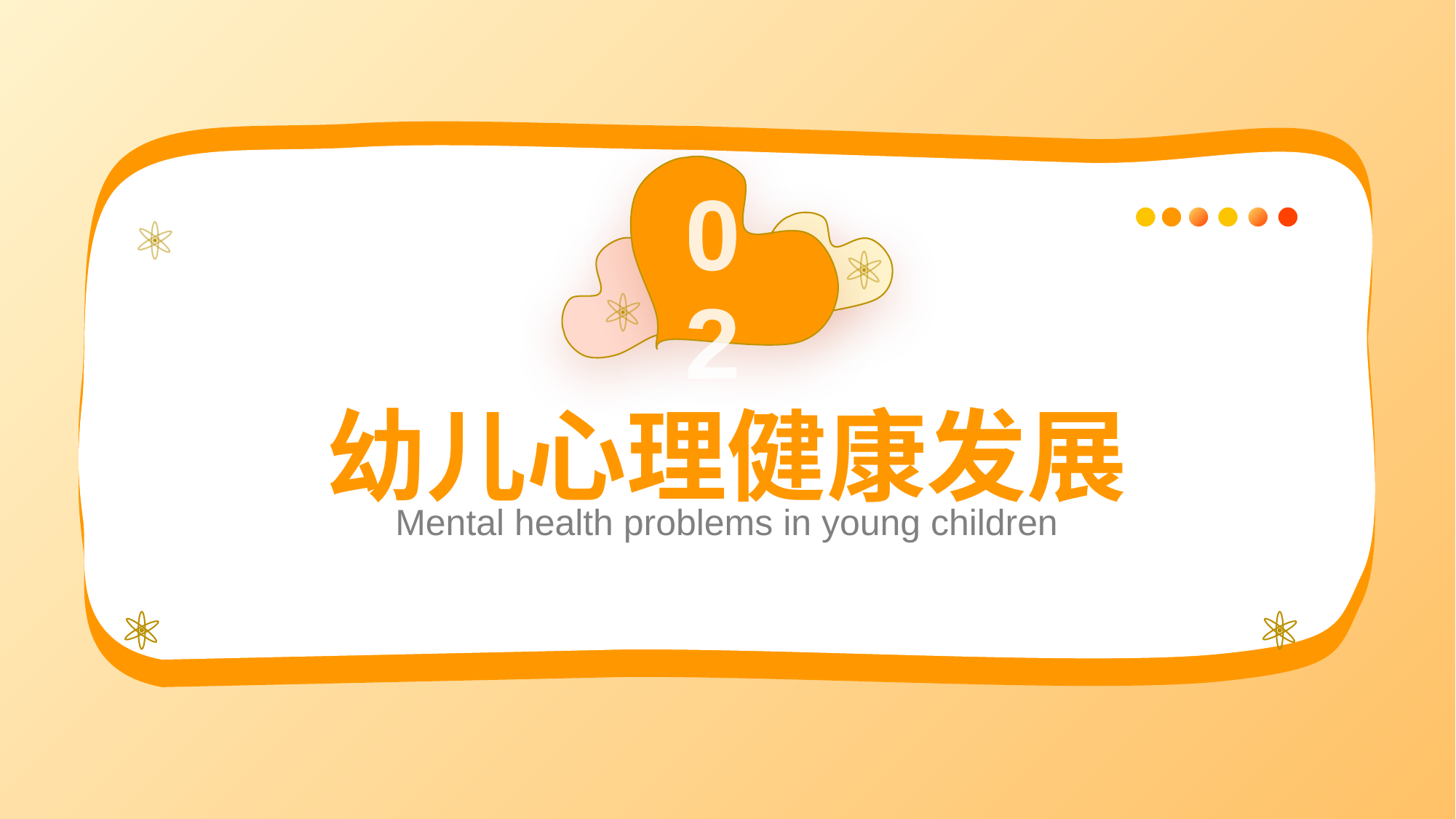

02
幼儿心理健康发展
Mental health problems in young children